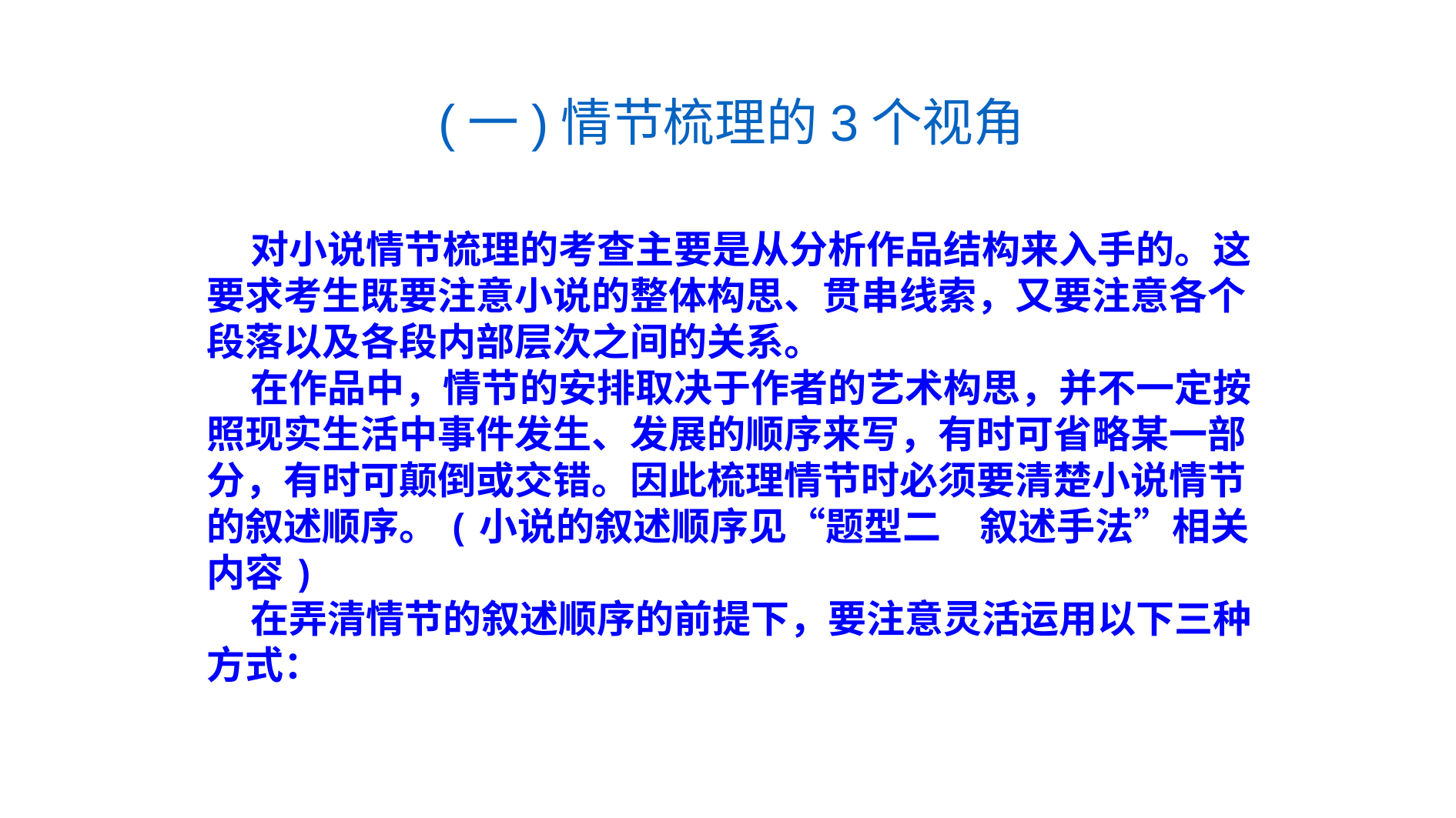

(一)情节梳理的3个视角

    对小说情节梳理的考查主要是从分析作品结构来入手的。这要求考生既要注意小说的整体构思、贯串线索，又要注意各个段落以及各段内部层次之间的关系。
    在作品中，情节的安排取决于作者的艺术构思，并不一定按照现实生活中事件发生、发展的顺序来写，有时可省略某一部分，有时可颠倒或交错。因此梳理情节时必须要清楚小说情节的叙述顺序。(小说的叙述顺序见“题型二　叙述手法”相关内容)
    在弄清情节的叙述顺序的前提下，要注意灵活运用以下三种方式：